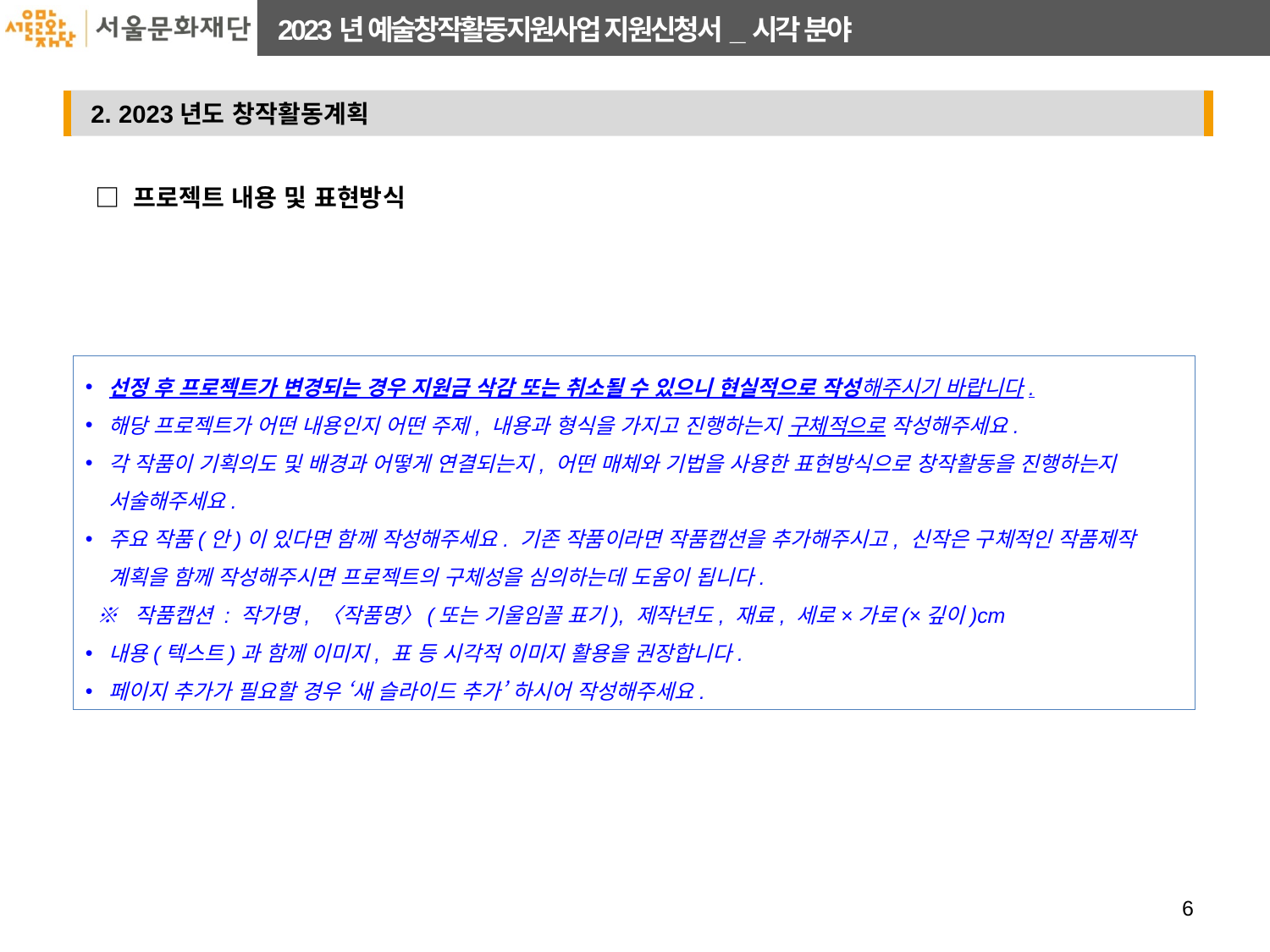

□ 프로젝트 내용 및 표현방식

선정 후 프로젝트가 변경되는 경우 지원금 삭감 또는 취소될 수 있으니 현실적으로 작성해주시기 바랍니다.
해당 프로젝트가 어떤 내용인지 어떤 주제, 내용과 형식을 가지고 진행하는지 구체적으로 작성해주세요.
각 작품이 기획의도 및 배경과 어떻게 연결되는지, 어떤 매체와 기법을 사용한 표현방식으로 창작활동을 진행하는지 서술해주세요.
주요 작품(안)이 있다면 함께 작성해주세요. 기존 작품이라면 작품캡션을 추가해주시고, 신작은 구체적인 작품제작 계획을 함께 작성해주시면 프로젝트의 구체성을 심의하는데 도움이 됩니다.
  ※  작품캡션 : 작가명, 〈작품명〉(또는 기울임꼴 표기), 제작년도, 재료, 세로×가로(×깊이)cm
내용(텍스트)과 함께 이미지, 표 등 시각적 이미지 활용을 권장합니다.
페이지 추가가 필요할 경우 ‘새 슬라이드 추가’ 하시어 작성해주세요.
6